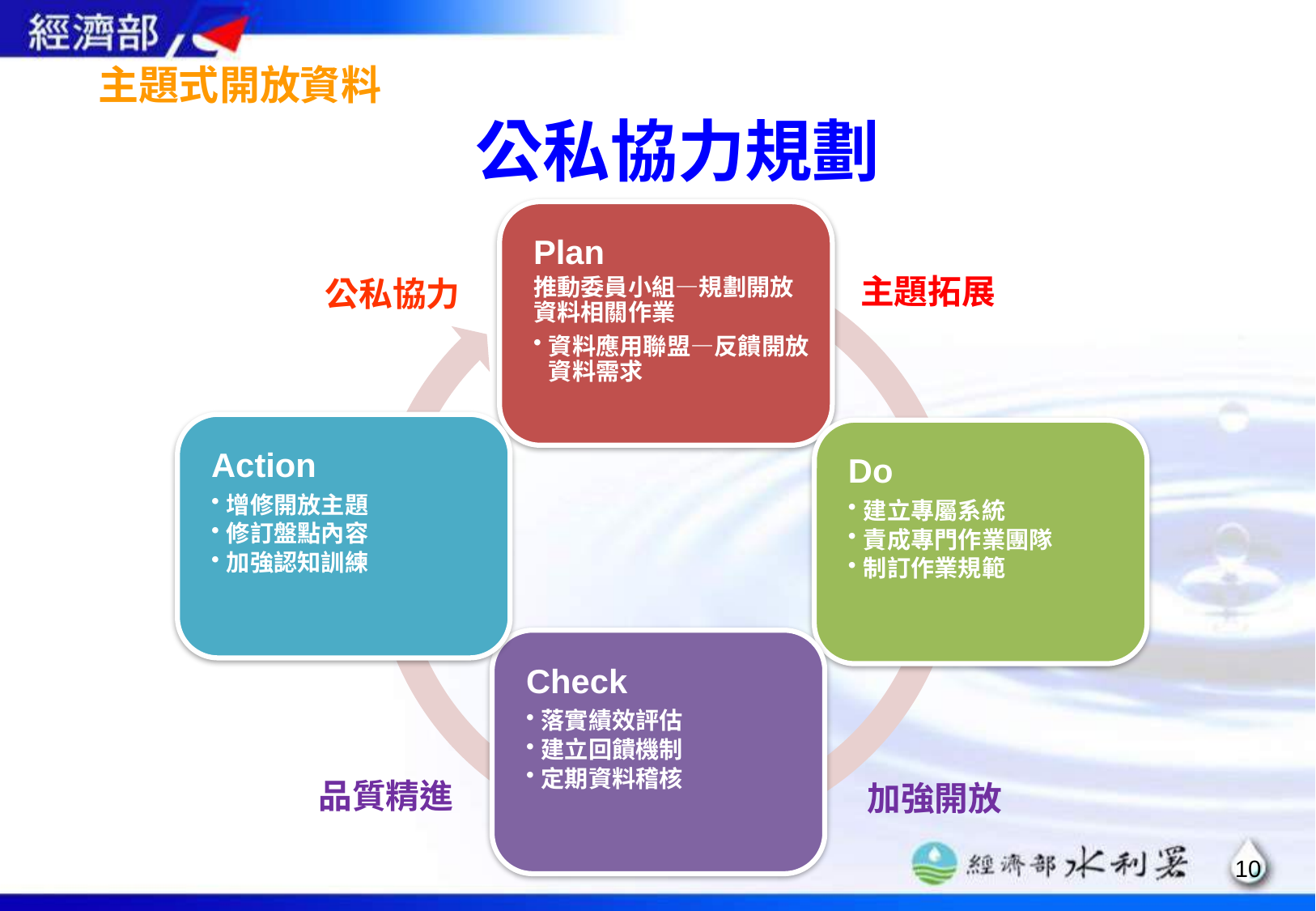

#
主題式開放資料
公私協力規劃
Plan
推動委員小組—規劃開放資料相關作業
資料應用聯盟—反饋開放資料需求
Do
建立專屬系統
責成專門作業團隊
制訂作業規範
Check
落實績效評估
建立回饋機制
定期資料稽核
Action
增修開放主題
修訂盤點內容
加強認知訓練
主題拓展
公私協力
品質精進
加強開放
10